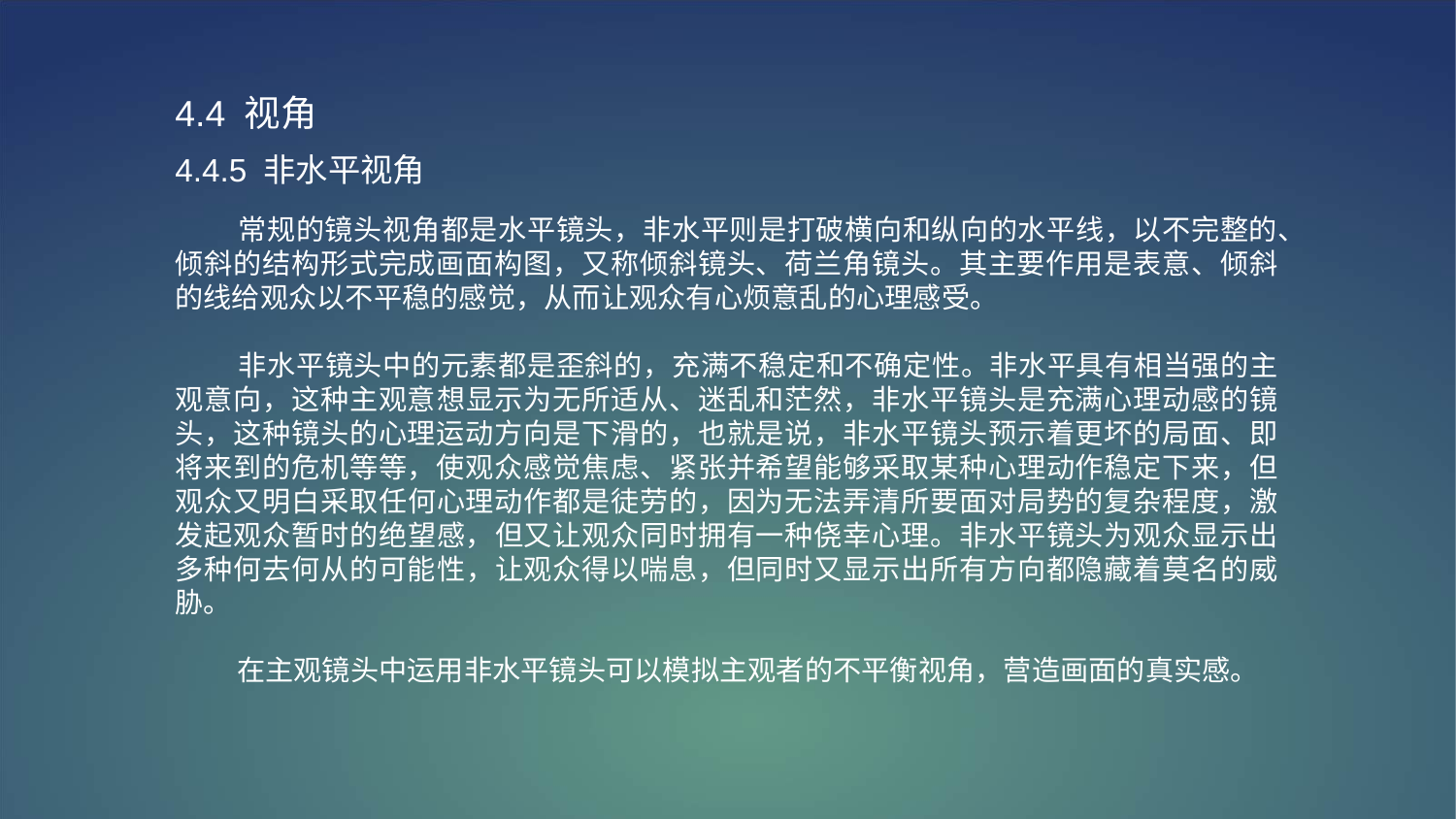

4.4 视角
4.4.5 非水平视角
  常规的镜头视角都是水平镜头，非水平则是打破横向和纵向的水平线，以不完整的、倾斜的结构形式完成画面构图，又称倾斜镜头、荷兰角镜头。其主要作用是表意、倾斜的线给观众以不平稳的感觉，从而让观众有心烦意乱的心理感受。

  非水平镜头中的元素都是歪斜的，充满不稳定和不确定性。非水平具有相当强的主观意向，这种主观意想显示为无所适从、迷乱和茫然，非水平镜头是充满心理动感的镜头，这种镜头的心理运动方向是下滑的，也就是说，非水平镜头预示着更坏的局面、即将来到的危机等等，使观众感觉焦虑、紧张并希望能够采取某种心理动作稳定下来，但观众又明白采取任何心理动作都是徒劳的，因为无法弄清所要面对局势的复杂程度，激发起观众暂时的绝望感，但又让观众同时拥有一种侥幸心理。非水平镜头为观众显示出多种何去何从的可能性，让观众得以喘息，但同时又显示出所有方向都隐藏着莫名的威胁。

  在主观镜头中运用非水平镜头可以模拟主观者的不平衡视角，营造画面的真实感。